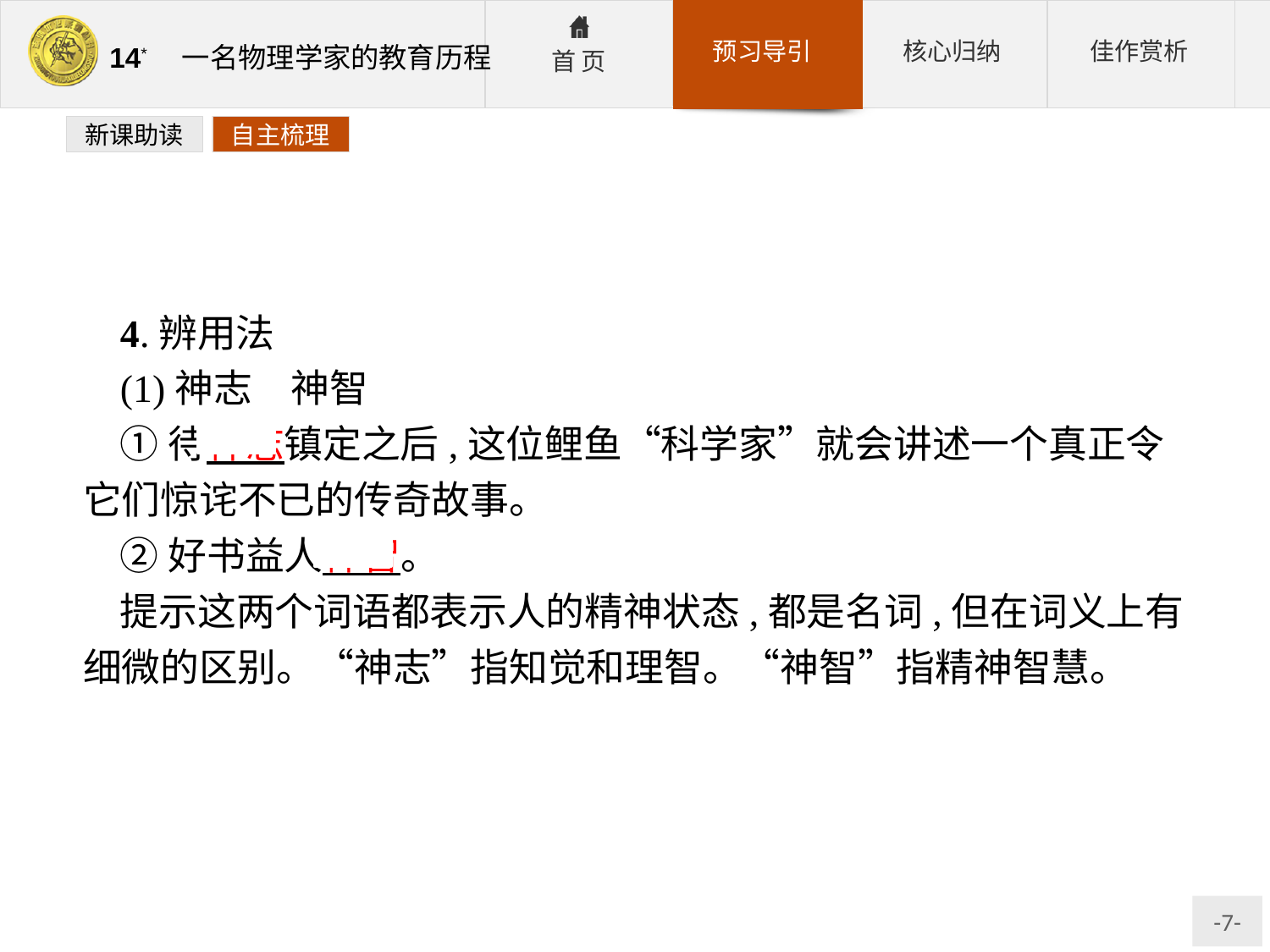

新课助读
自主梳理
4.辨用法
(1)神志　神智
①待神志镇定之后,这位鲤鱼“科学家”就会讲述一个真正令它们惊诧不已的传奇故事。
②好书益人神智。
提示这两个词语都表示人的精神状态,都是名词,但在词义上有细微的区别。“神志”指知觉和理智。“神智”指精神智慧。